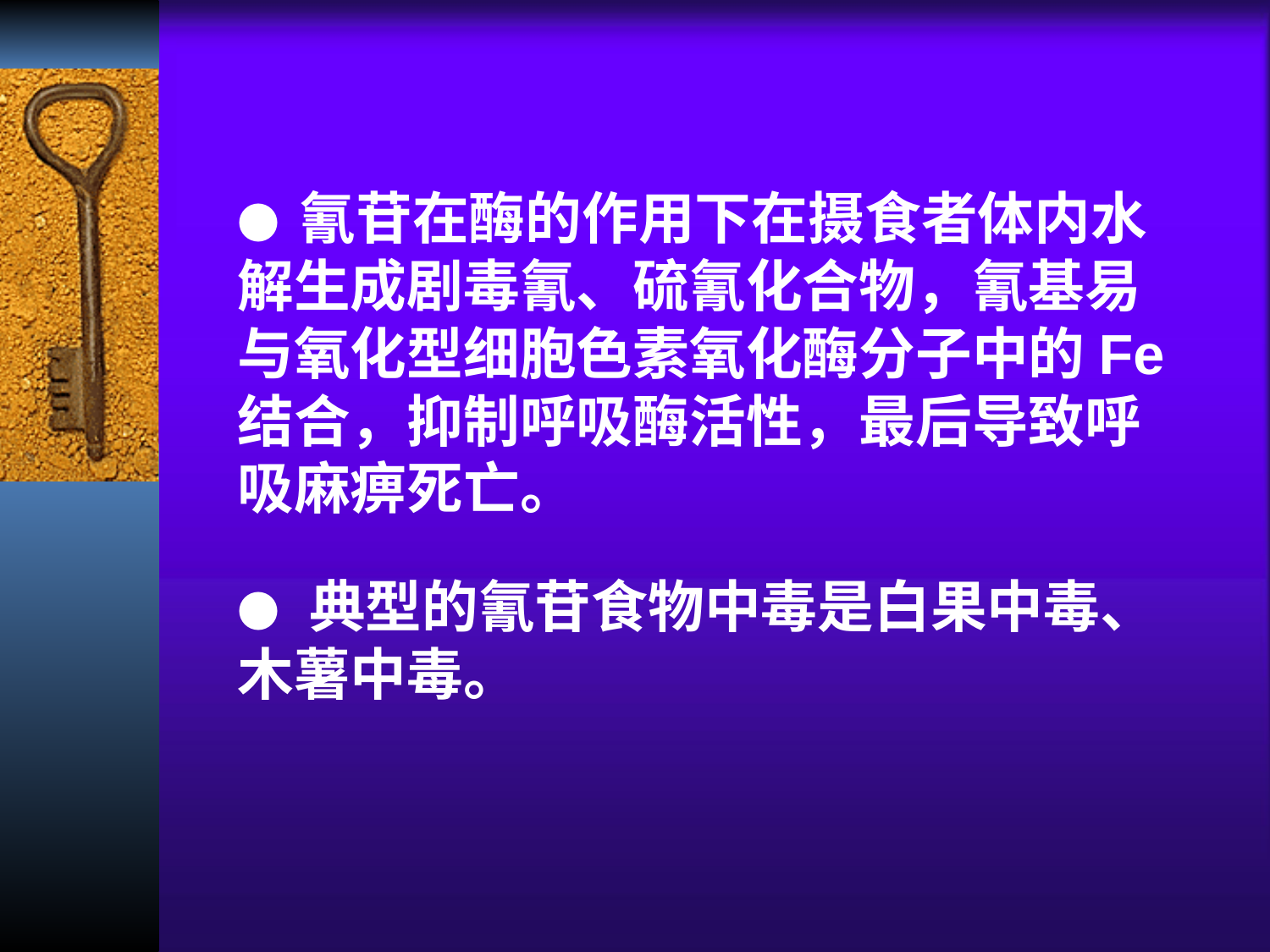

● 氰苷在酶的作用下在摄食者体内水解生成剧毒氰、硫氰化合物，氰基易与氧化型细胞色素氧化酶分子中的Fe结合，抑制呼吸酶活性，最后导致呼吸麻痹死亡。

●  典型的氰苷食物中毒是白果中毒、木薯中毒。